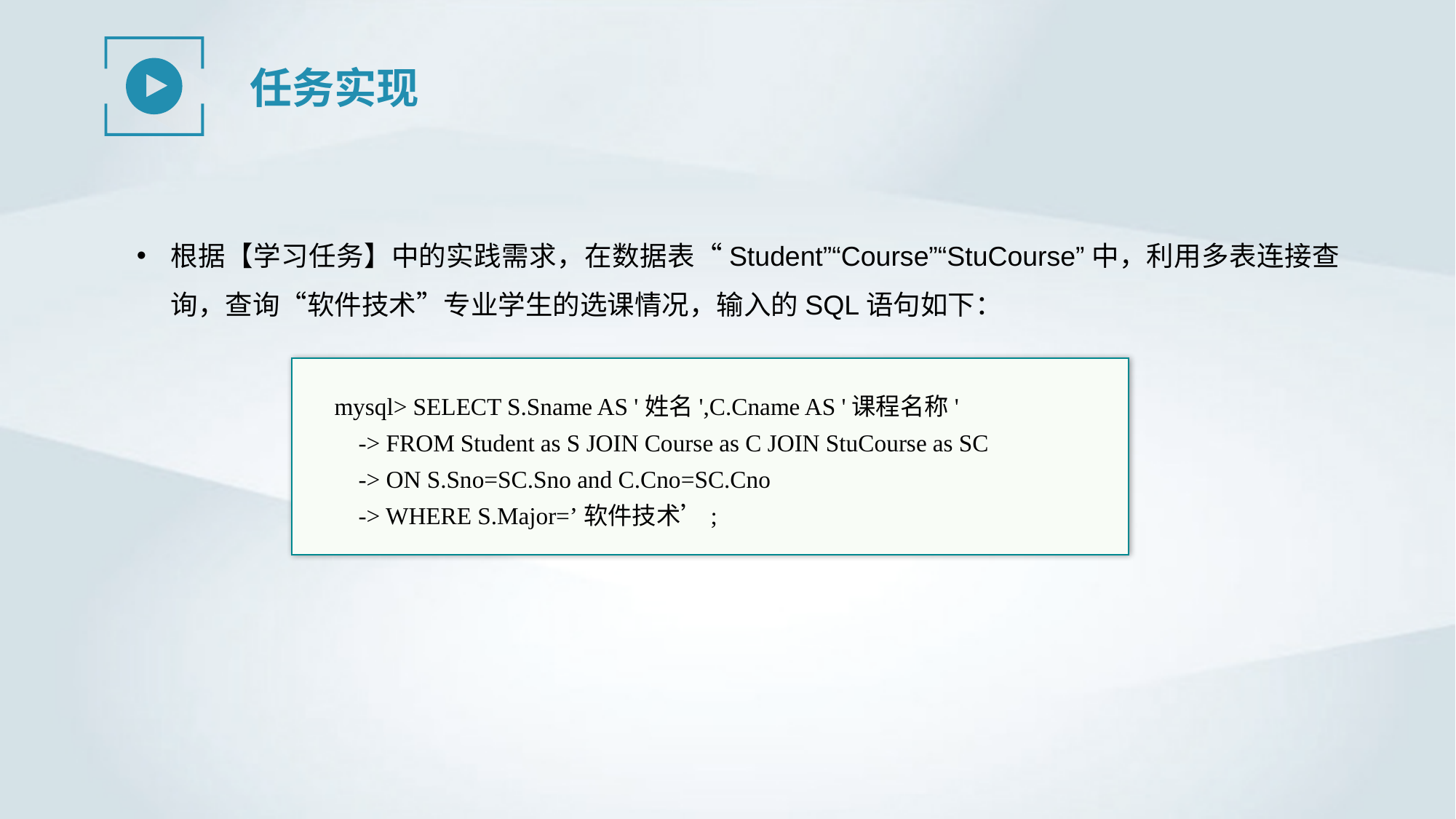

任务实现
根据【学习任务】中的实践需求，在数据表“Student”“Course”“StuCourse”中，利用多表连接查询，查询“软件技术”专业学生的选课情况，输入的SQL语句如下：
mysql> SELECT S.Sname AS '姓名',C.Cname AS '课程名称'
    -> FROM Student as S JOIN Course as C JOIN StuCourse as SC
    -> ON S.Sno=SC.Sno and C.Cno=SC.Cno
    -> WHERE S.Major=’软件技术’;